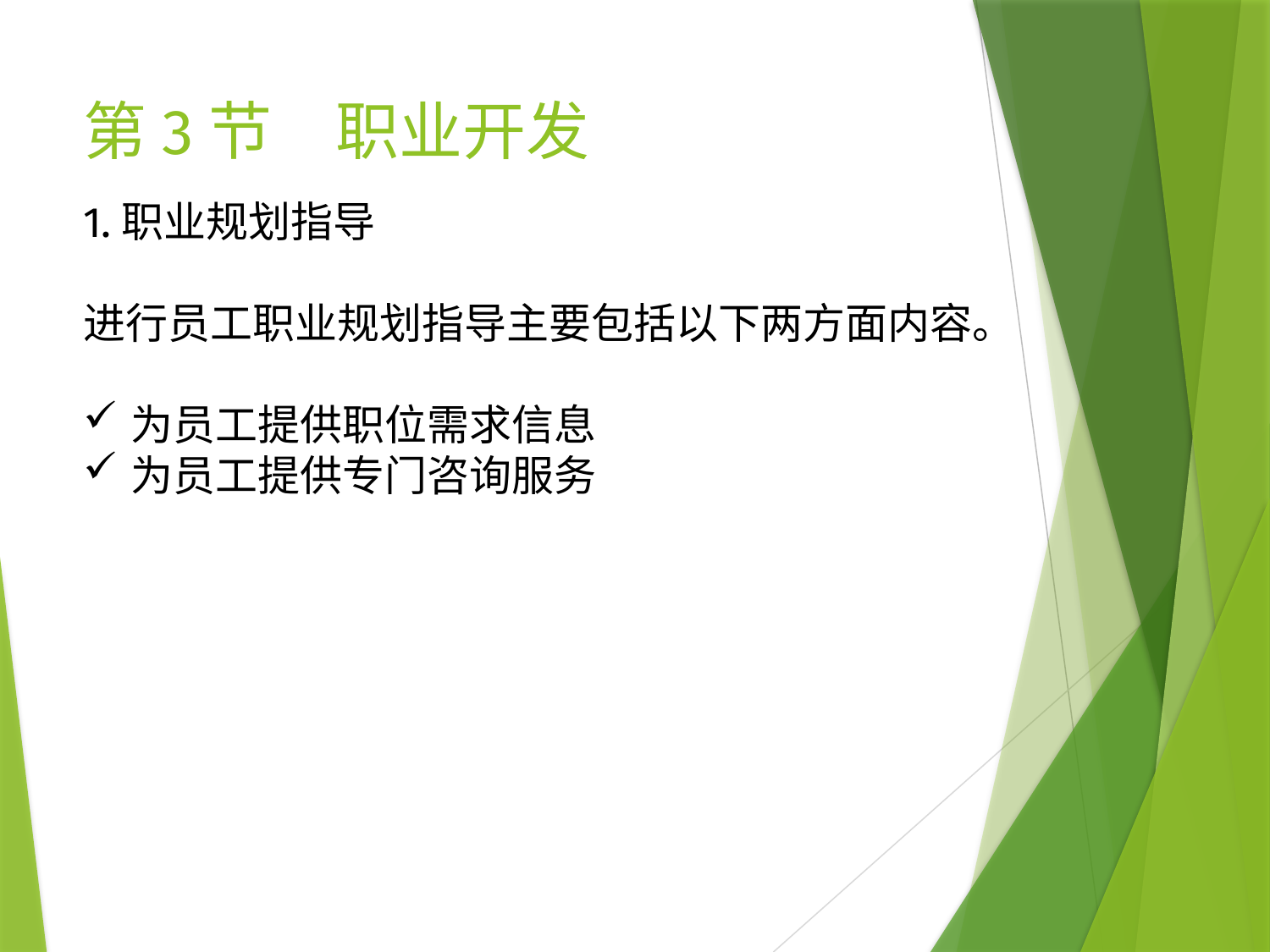

# 第3节　职业开发
1.职业规划指导

进行员工职业规划指导主要包括以下两方面内容。

为员工提供职位需求信息
为员工提供专门咨询服务